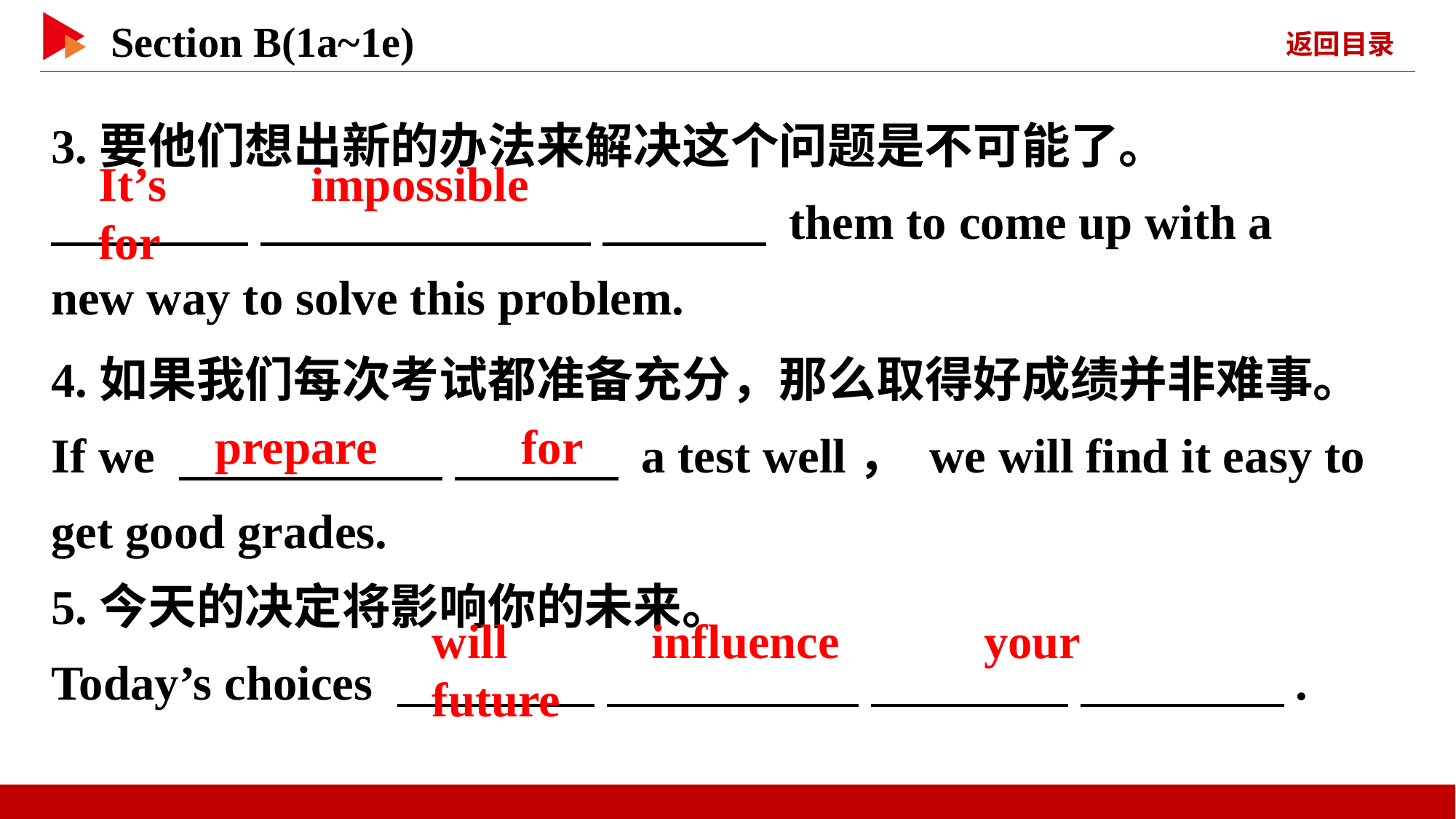

3.要他们想出新的办法来解决这个问题是不可能了。
　         　 　                     　 　      　 them to come up with a new way to solve this problem.
It’s 　 　impossible 　 　for
4.如果我们每次考试都准备充分，那么取得好成绩并非难事。
If we 　               　 　      　 a test well， we will find it easy to get good grades.
5.今天的决定将影响你的未来。
Today’s choices 　         　 　              　 　         　 　              .
prepare 　 　for
will 　 　influence 　 　your 　 　future